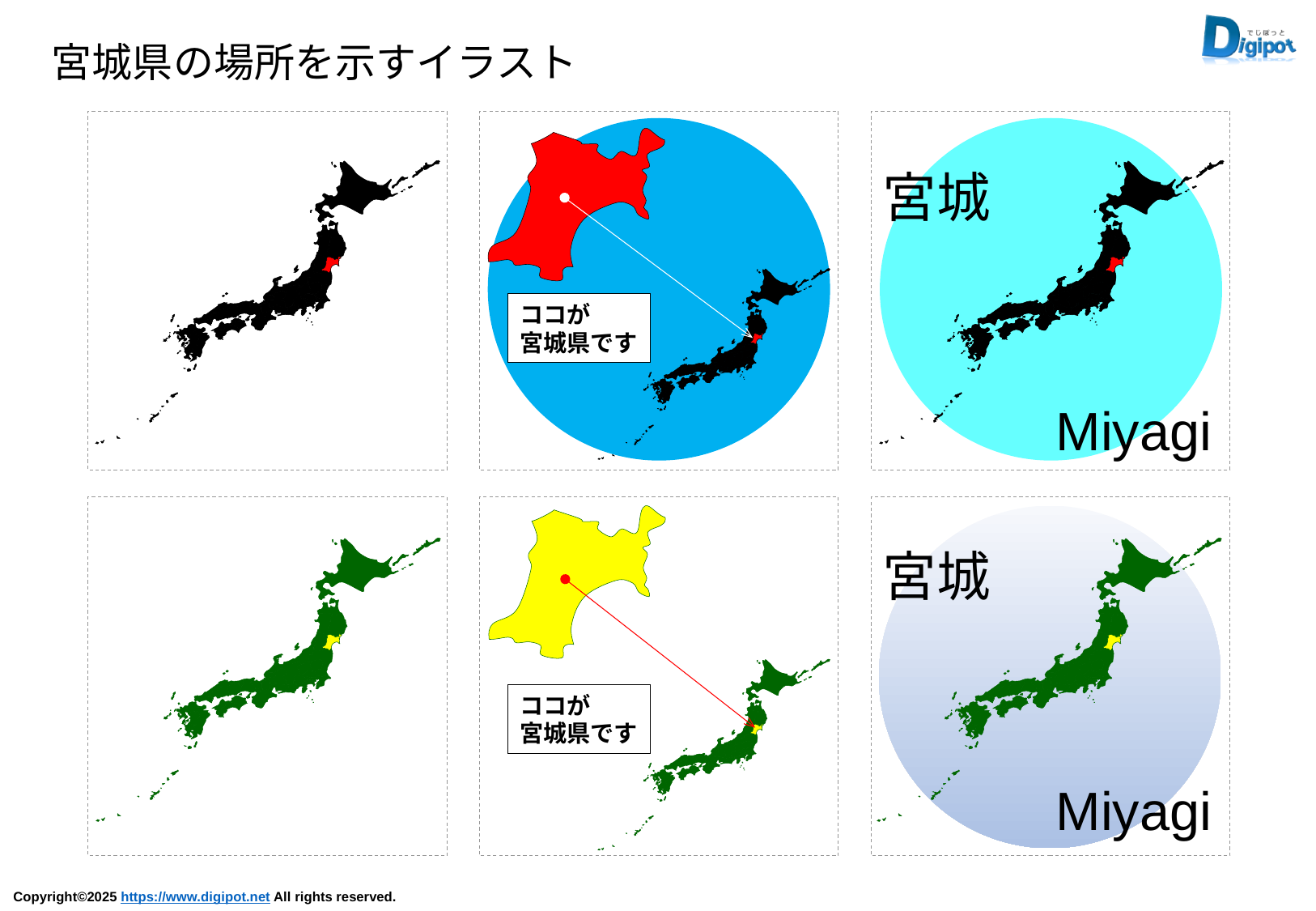

宮城県の場所を示すイラスト

ココが
宮城県です

宮城

Miyagi

ココが
宮城県です

宮城

Miyagi